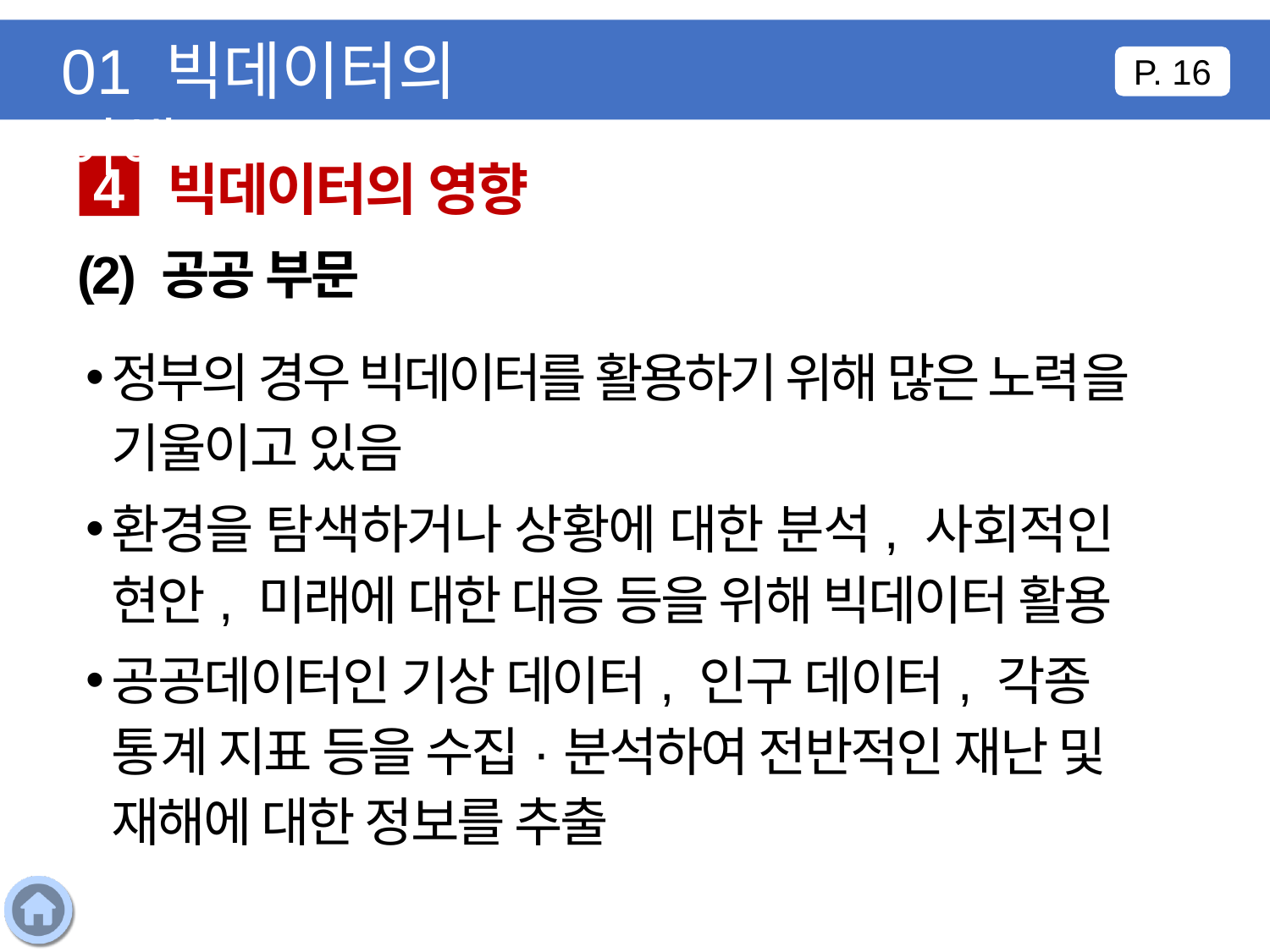

01 빅데이터의 이해
P. 16
빅데이터의 영향
4
(2) 공공 부문
정부의 경우 빅데이터를 활용하기 위해 많은 노력을 기울이고 있음
환경을 탐색하거나 상황에 대한 분석, 사회적인 현안, 미래에 대한 대응 등을 위해 빅데이터 활용
공공데이터인 기상 데이터, 인구 데이터, 각종 통계 지표 등을 수집·분석하여 전반적인 재난 및 재해에 대한 정보를 추출